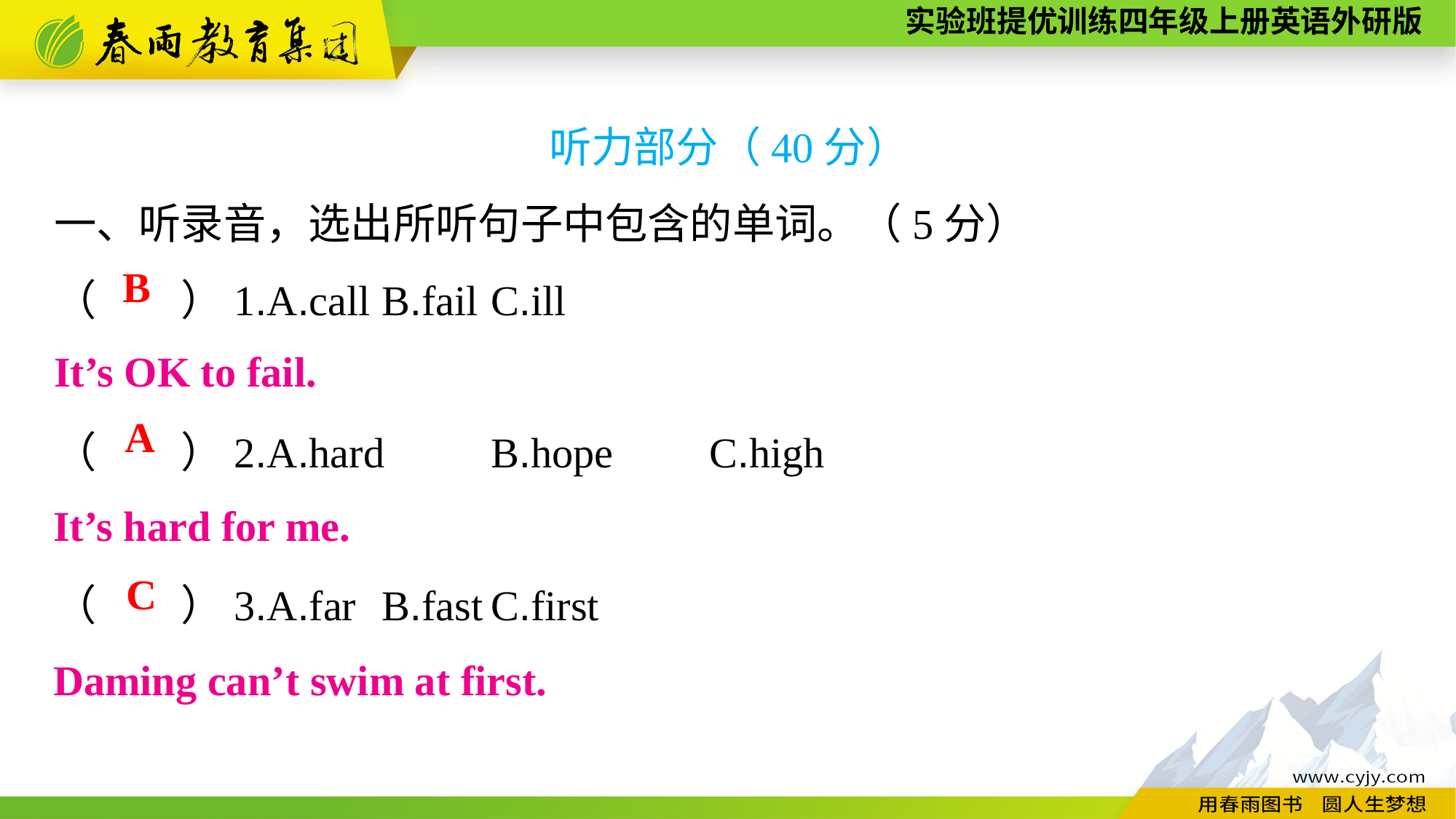

听力部分（40分）
一、听录音，选出所听句子中包含的单词。（5分）
（　　）1.A.call	B.fail	C.ill

（　　）2.A.hard	B.hope	C.high

（　　）3.A.far	B.fast	C.first

B
It’s OK to fail.
A
It’s hard for me.
C
Daming can’t swim at first.